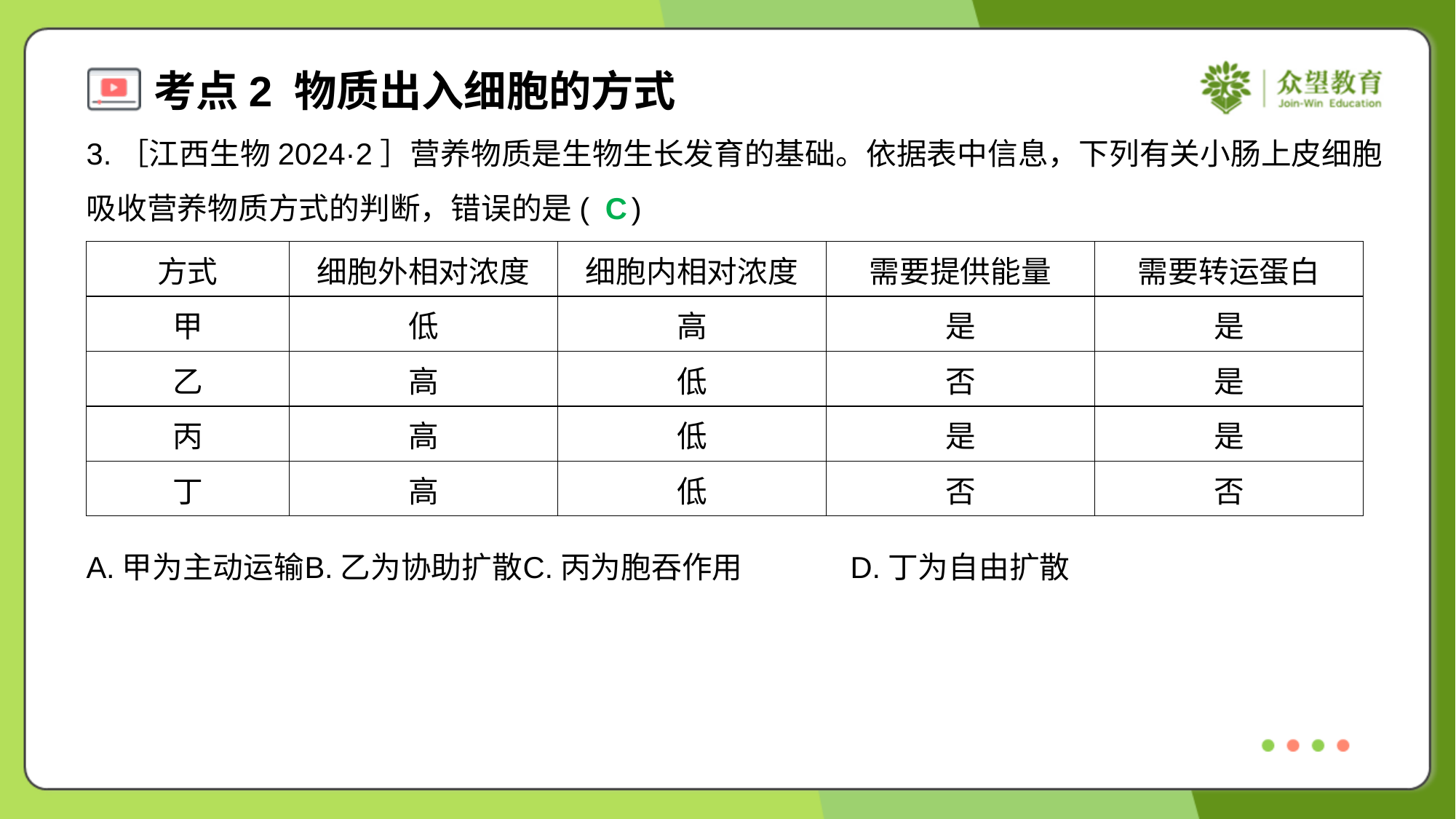

3.［江西生物2024·2］营养物质是生物生长发育的基础。依据表中信息，下列有关小肠上皮细胞
吸收营养物质方式的判断，错误的是(     )
C
| 方式 | 细胞外相对浓度 | 细胞内相对浓度 | 需要提供能量 | 需要转运蛋白 |
| --- | --- | --- | --- | --- |
| 甲 | 低 | 高 | 是 | 是 |
| 乙 | 高 | 低 | 否 | 是 |
| 丙 | 高 | 低 | 是 | 是 |
| 丁 | 高 | 低 | 否 | 否 |
A.甲为主动运输	B.乙为协助扩散	C.丙为胞吞作用	D.丁为自由扩散